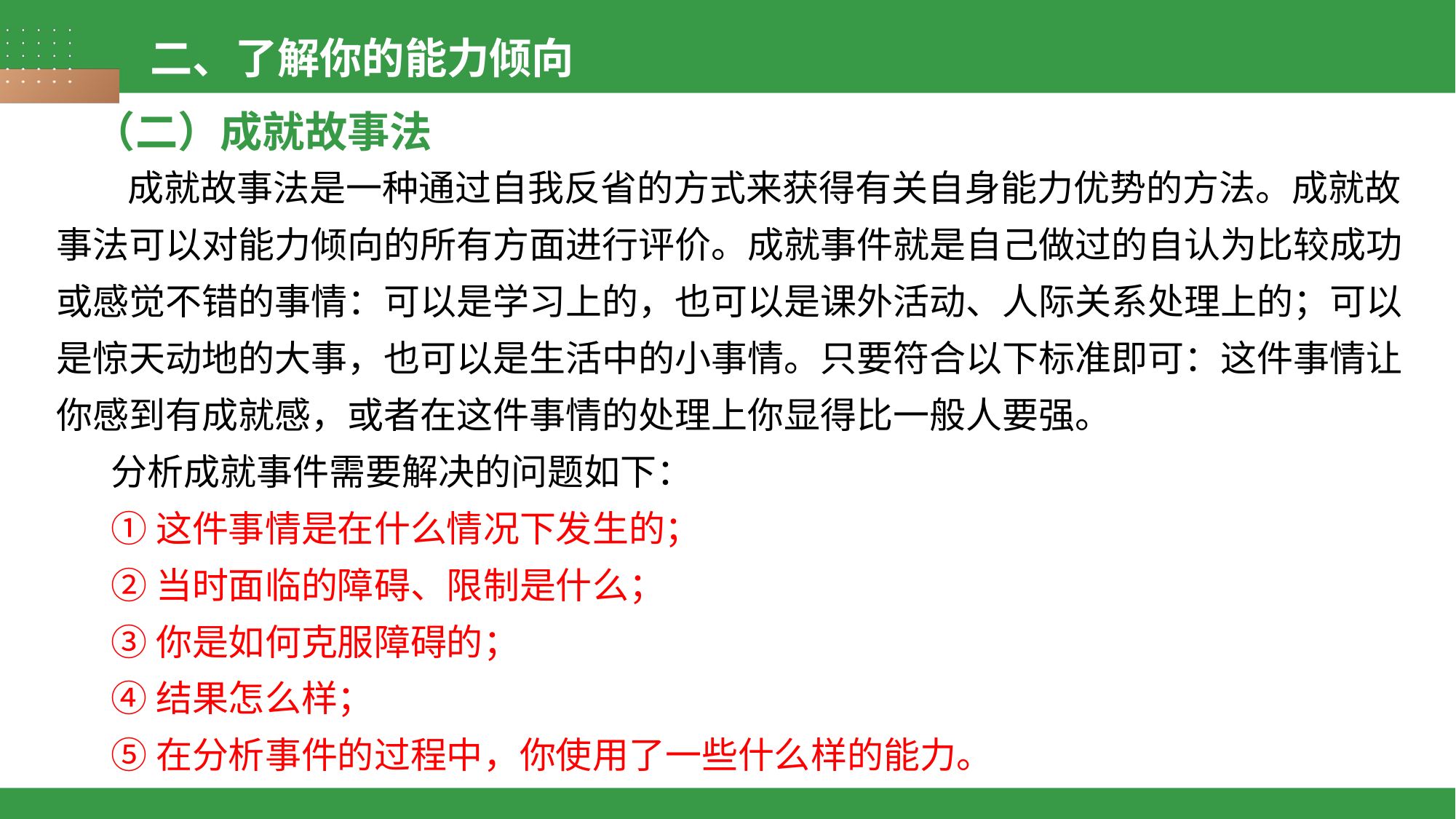

二、了解你的能力倾向
（二）成就故事法
 成就故事法是一种通过自我反省的方式来获得有关自身能力优势的方法。成就故事法可以对能力倾向的所有方面进行评价。成就事件就是自己做过的自认为比较成功或感觉不错的事情：可以是学习上的，也可以是课外活动、人际关系处理上的；可以是惊天动地的大事，也可以是生活中的小事情。只要符合以下标准即可：这件事情让你感到有成就感，或者在这件事情的处理上你显得比一般人要强。
分析成就事件需要解决的问题如下：
①这件事情是在什么情况下发生的；
②当时面临的障碍、限制是什么；
③你是如何克服障碍的；
④结果怎么样；
⑤在分析事件的过程中，你使用了一些什么样的能力。